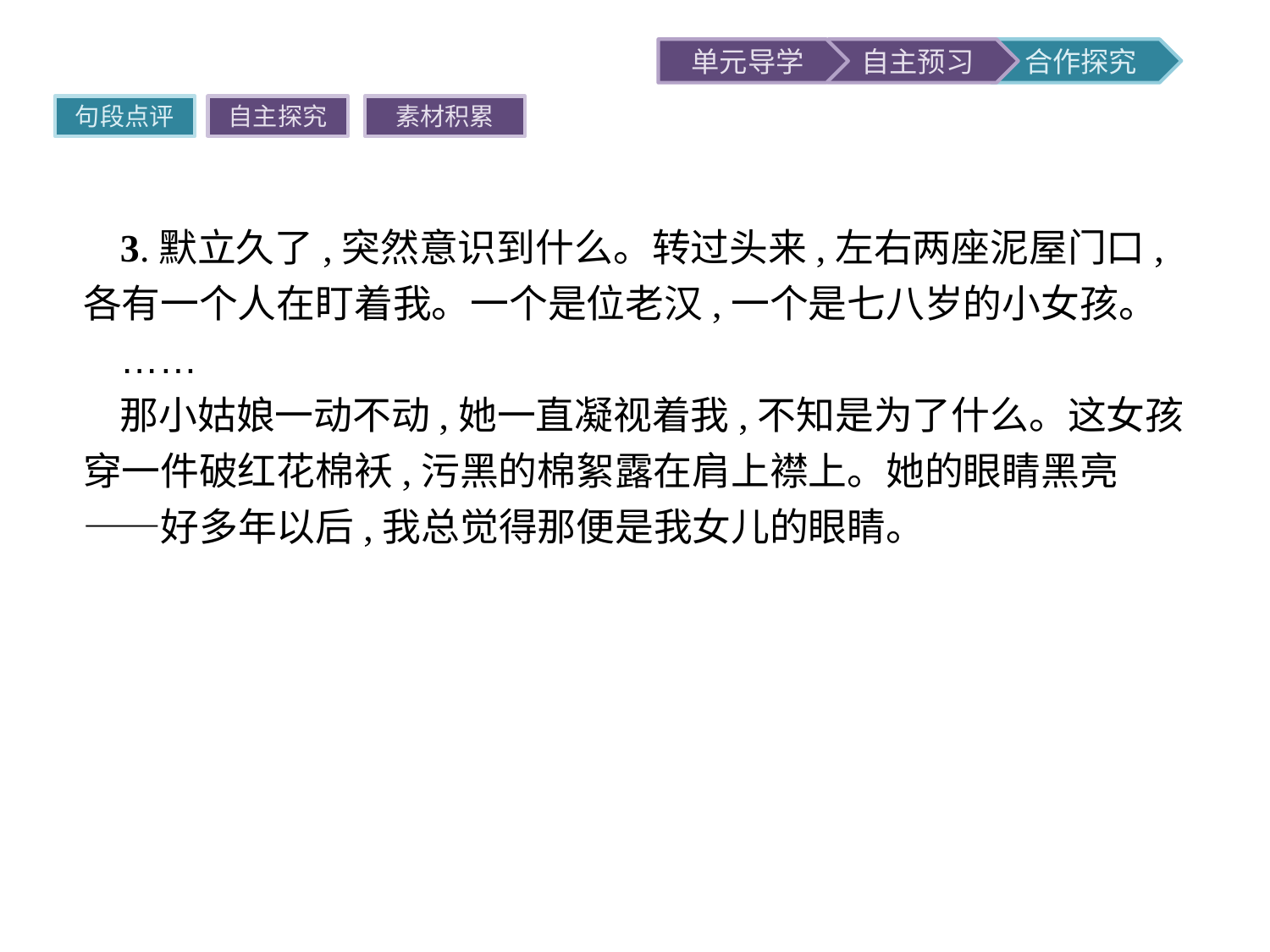

句段点评
自主探究
素材积累
3.默立久了,突然意识到什么。转过头来,左右两座泥屋门口,各有一个人在盯着我。一个是位老汉,一个是七八岁的小女孩。
……
那小姑娘一动不动,她一直凝视着我,不知是为了什么。这女孩穿一件破红花棉袄,污黑的棉絮露在肩上襟上。她的眼睛黑亮——好多年以后,我总觉得那便是我女儿的眼睛。
点评作者主要通过外貌、神态、动作描写刻画了两个穿着汉人服饰、始终无语、几乎是静态的汉家寨人物形象。正是这样的人,在环境极为恶劣、条件非常艰苦的汉家寨坚守着,这种顽强的“坚守”深深地打动了作者。